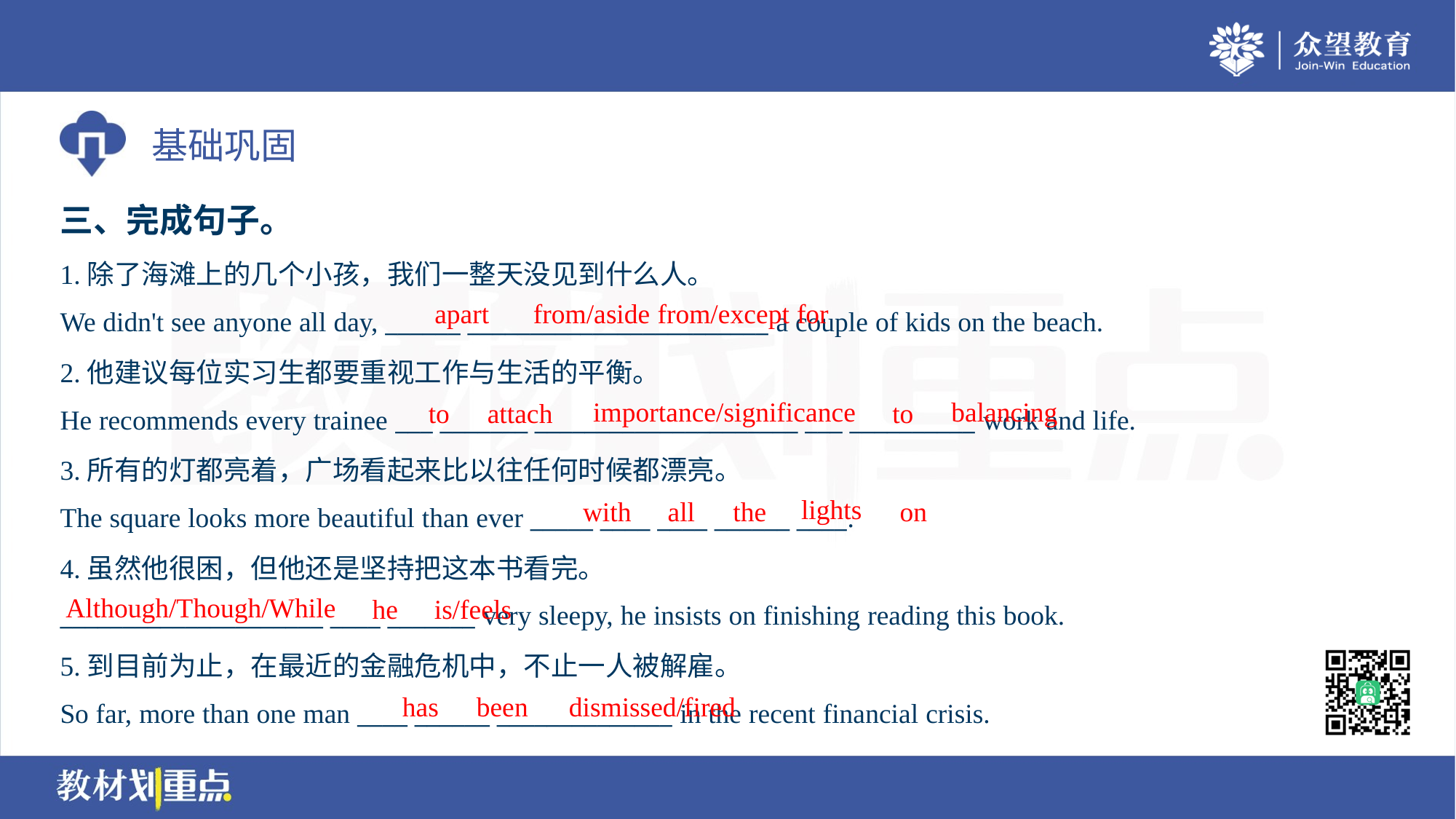

三、完成句子。
1.除了海滩上的几个小孩，我们一整天没见到什么人。
We didn't see anyone all day, ______ ________________________ a couple of kids on the beach.
apart
from/aside from/except for
2.他建议每位实习生都要重视工作与生活的平衡。
He recommends every trainee ___ _______ _____________________ ___ __________ work and life.
importance/significance
balancing
to
attach
to
3.所有的灯都亮着，广场看起来比以往任何时候都漂亮。
The square looks more beautiful than ever _____ ____ ____ ______ ____.
lights
with
all
the
on
4.虽然他很困，但他还是坚持把这本书看完。
_____________________ ____ _______ very sleepy, he insists on finishing reading this book.
Although/Though/While
he
is/feels
5.到目前为止，在最近的金融危机中，不止一人被解雇。
So far, more than one man ____ ______ ______________ in the recent financial crisis.
has
been
dismissed/fired